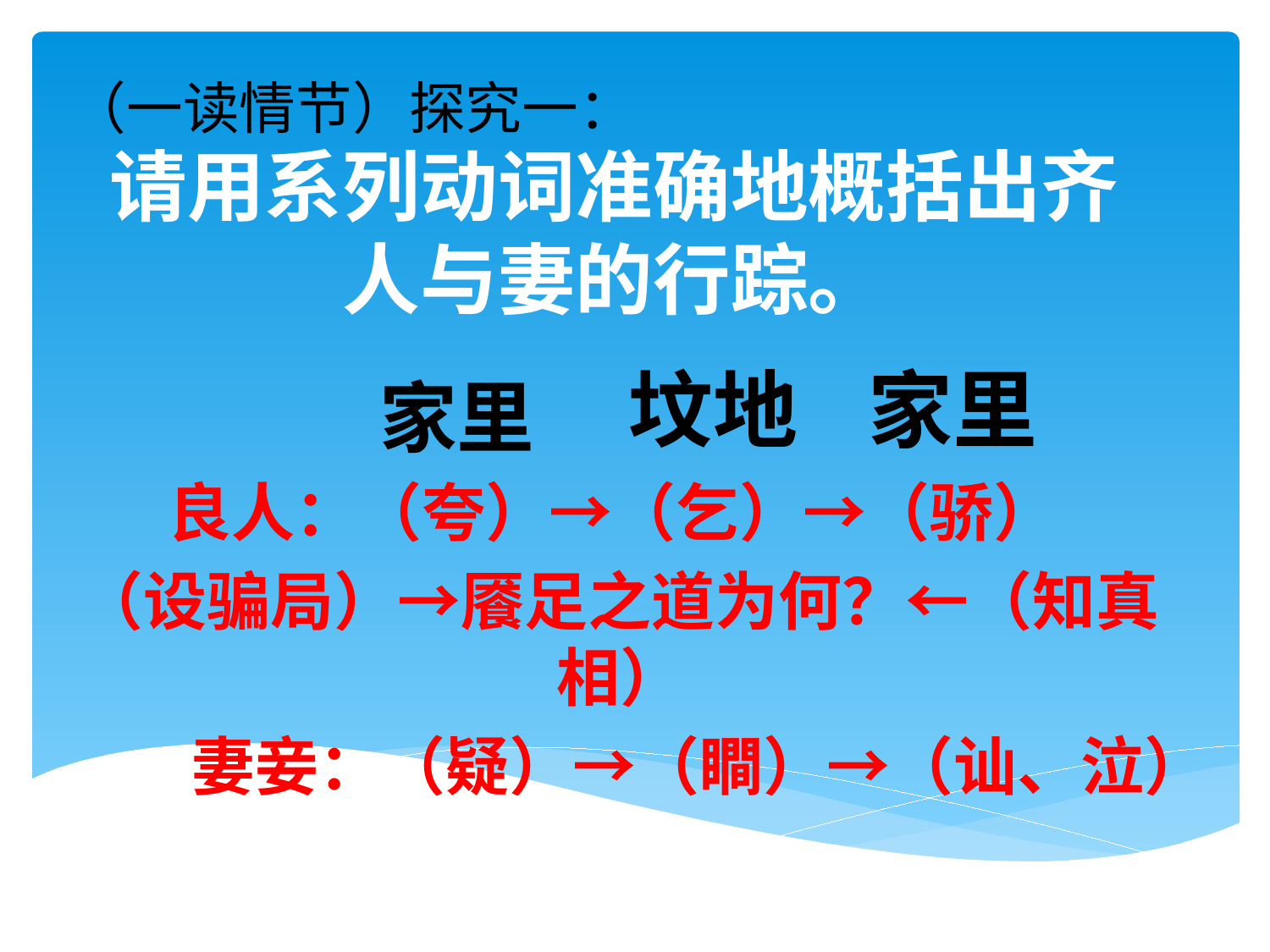

（一读情节）探究一：
# 请用系列动词准确地概括出齐人与妻的行踪。
家里
坟地
 家里
良人：（夸）→（乞）→（骄）
（设骗局）→餍足之道为何？←（知真相）
          妻妾：（疑）→（瞷）→（讪、泣）